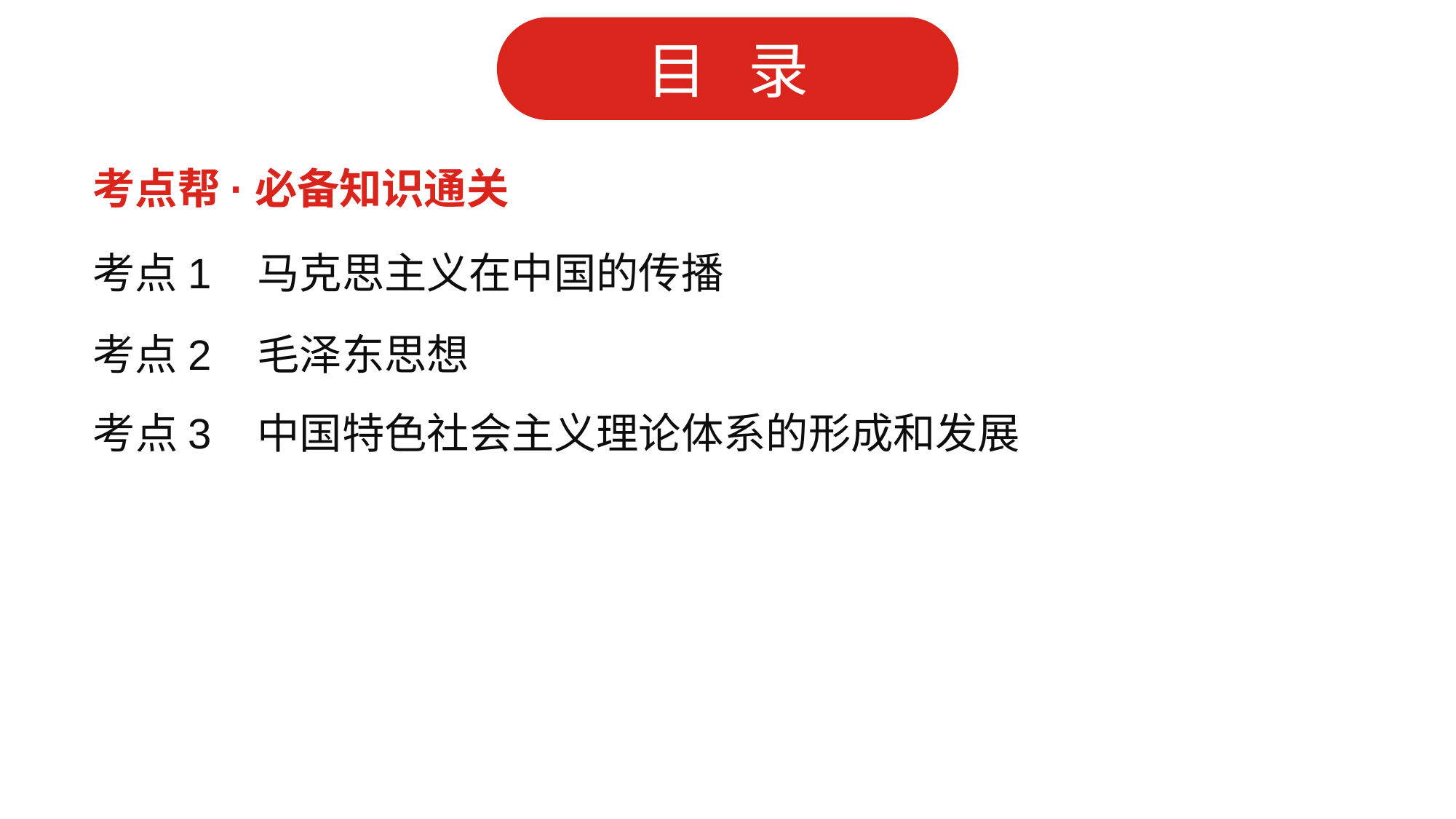

考点帮·必备知识通关
考点1   马克思主义在中国的传播
考点2   毛泽东思想
考点3   中国特色社会主义理论体系的形成和发展